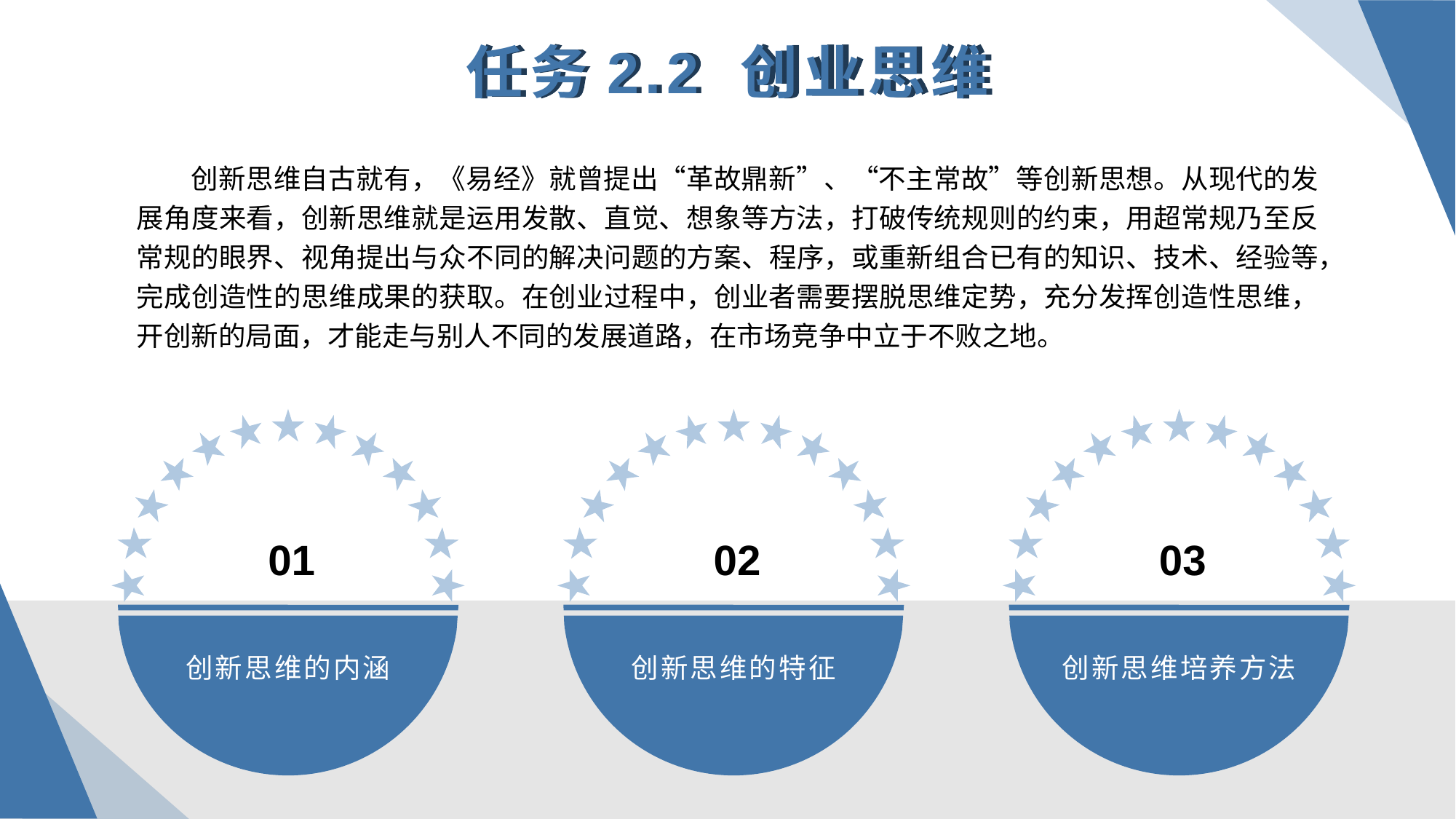

任务2.2 创业思维
创新思维自古就有，《易经》就曾提出“革故鼎新”、“不主常故”等创新思想。从现代的发展角度来看，创新思维就是运用发散、直觉、想象等方法，打破传统规则的约束，用超常规乃至反常规的眼界、视角提出与众不同的解决问题的方案、程序，或重新组合已有的知识、技术、经验等，完成创造性的思维成果的获取。在创业过程中，创业者需要摆脱思维定势，充分发挥创造性思维，开创新的局面，才能走与别人不同的发展道路，在市场竞争中立于不败之地。

01
02
03

创新思维的内涵
创新思维的特征
创新思维培养方法